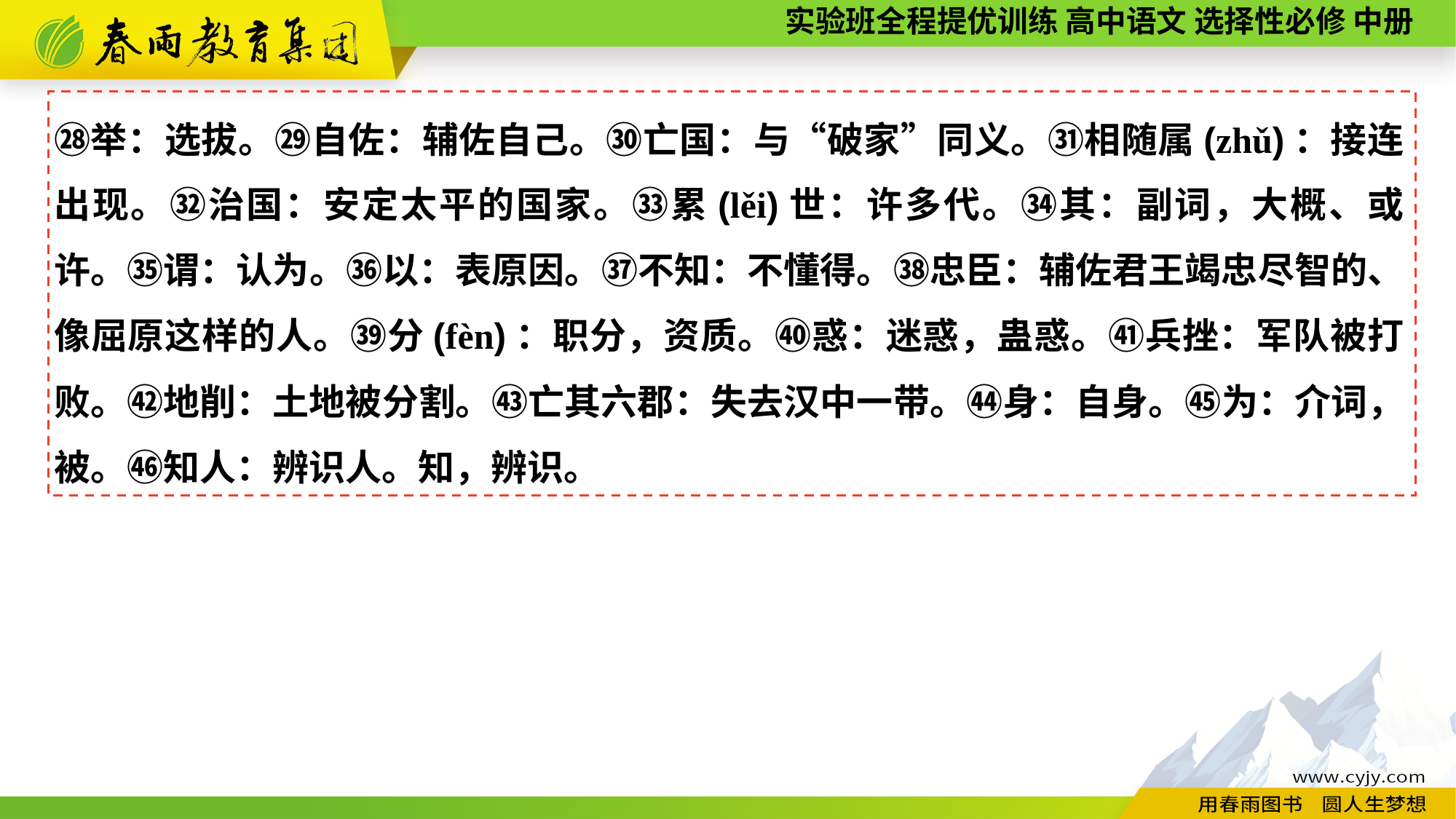

㉘举：选拔。㉙自佐：辅佐自己。㉚亡国：与“破家”同义。㉛相随属(zhǔ)：接连出现。㉜治国：安定太平的国家。㉝累(lěi)世：许多代。㉞其：副词，大概、或许。㉟谓：认为。㊱以：表原因。㊲不知：不懂得。㊳忠臣：辅佐君王竭忠尽智的、像屈原这样的人。㊴分(fèn)：职分，资质。㊵惑：迷惑，蛊惑。㊶兵挫：军队被打败。㊷地削：土地被分割。㊸亡其六郡：失去汉中一带。㊹身：自身。㊺为：介词，被。㊻知人：辨识人。知，辨识。